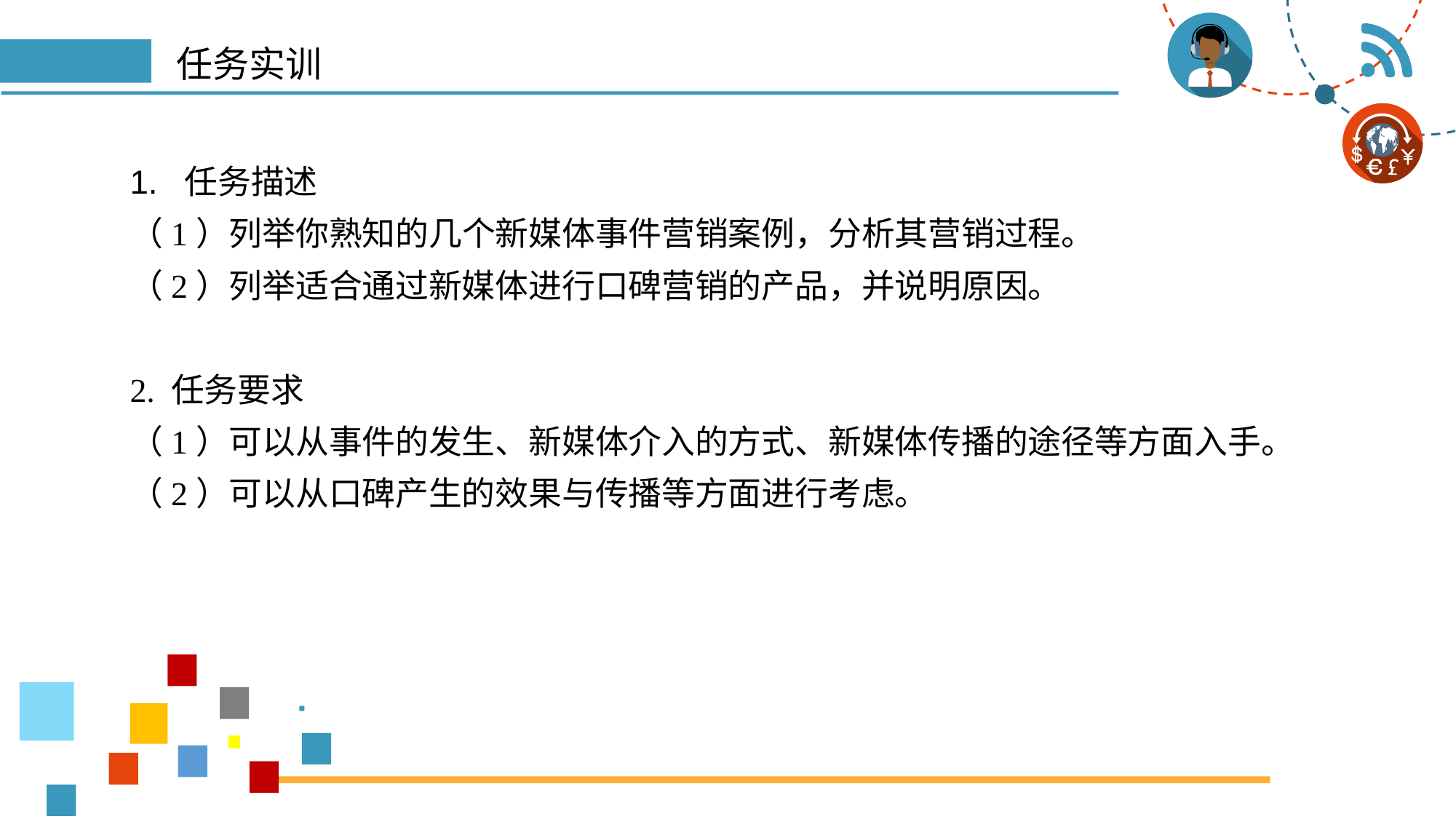

# 任务实训
任务描述
（1）列举你熟知的几个新媒体事件营销案例，分析其营销过程。
（2）列举适合通过新媒体进行口碑营销的产品，并说明原因。

2. 任务要求
（1）可以从事件的发生、新媒体介入的方式、新媒体传播的途径等方面入手。（2）可以从口碑产生的效果与传播等方面进行考虑。